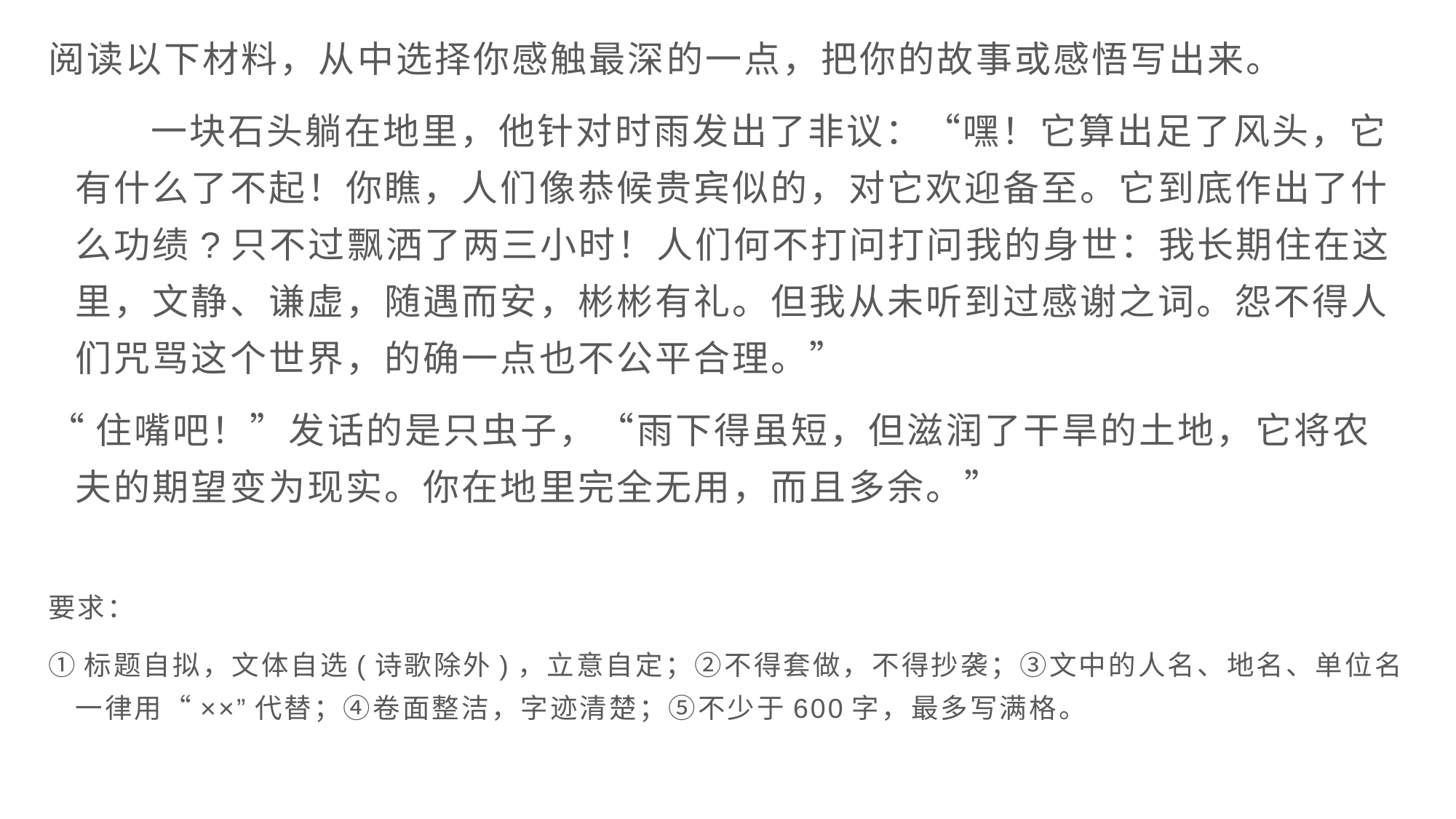

阅读以下材料，从中选择你感触最深的一点，把你的故事或感悟写出来。
         一块石头躺在地里，他针对时雨发出了非议：“嘿！它算出足了风头，它有什么了不起！你瞧，人们像恭候贵宾似的，对它欢迎备至。它到底作出了什么功绩?只不过飘洒了两三小时！人们何不打问打问我的身世：我长期住在这里，文静、谦虚，随遇而安，彬彬有礼。但我从未听到过感谢之词。怨不得人们咒骂这个世界，的确一点也不公平合理。”
“住嘴吧！”发话的是只虫子，“雨下得虽短，但滋润了干旱的土地，它将农夫的期望变为现实。你在地里完全无用，而且多余。”

要求：
①标题自拟，文体自选(诗歌除外)，立意自定；②不得套做，不得抄袭；③文中的人名、地名、单位名一律用“××”代替；④卷面整洁，字迹清楚；⑤不少于600字，最多写满格。